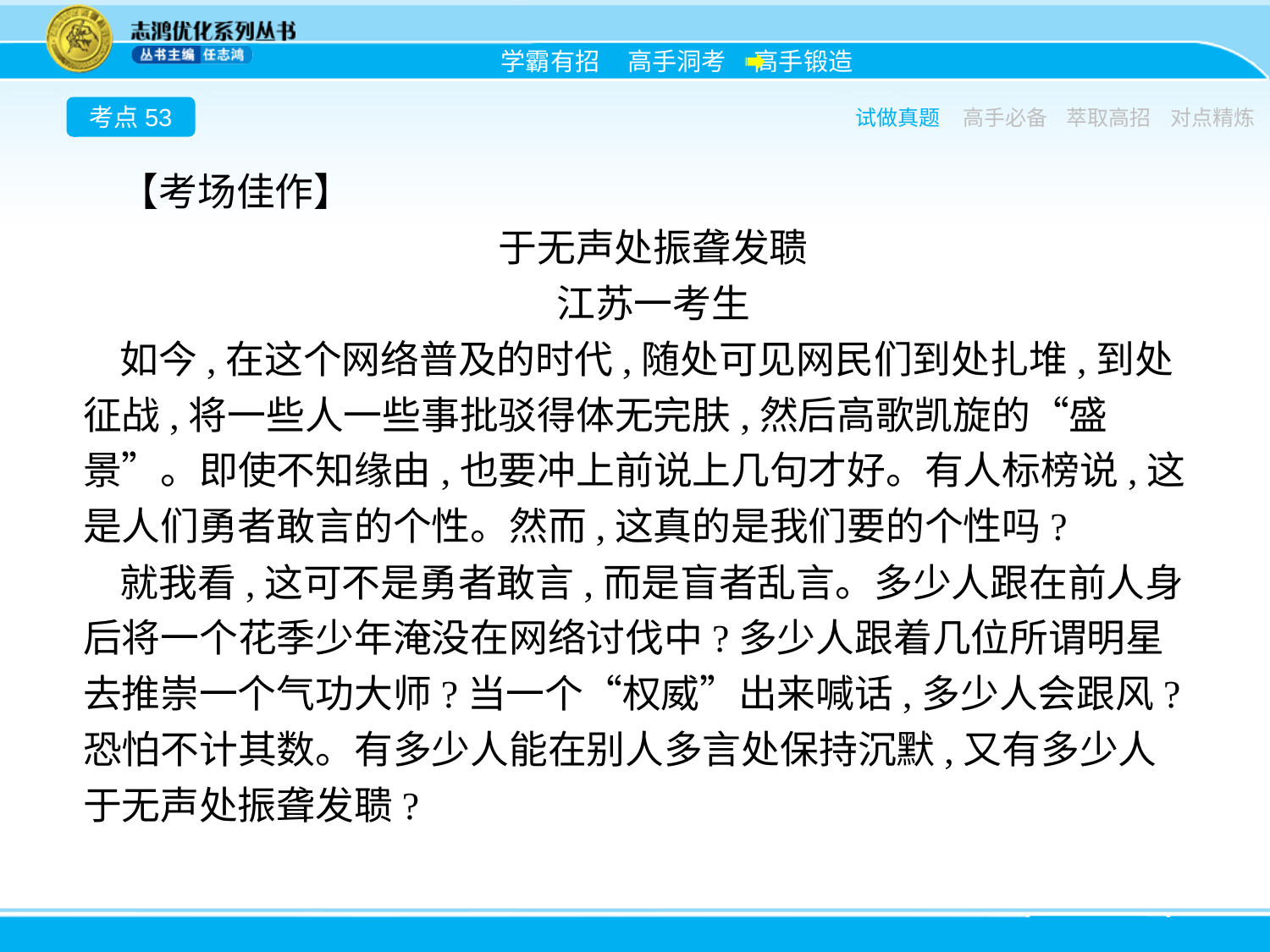

考点53
试做真题
高手必备
萃取高招
对点精炼
【考场佳作】
于无声处振聋发聩
江苏一考生
如今,在这个网络普及的时代,随处可见网民们到处扎堆,到处征战,将一些人一些事批驳得体无完肤,然后高歌凯旋的“盛景”。即使不知缘由,也要冲上前说上几句才好。有人标榜说,这是人们勇者敢言的个性。然而,这真的是我们要的个性吗?
就我看,这可不是勇者敢言,而是盲者乱言。多少人跟在前人身后将一个花季少年淹没在网络讨伐中?多少人跟着几位所谓明星去推崇一个气功大师?当一个“权威”出来喊话,多少人会跟风?恐怕不计其数。有多少人能在别人多言处保持沉默,又有多少人于无声处振聋发聩?